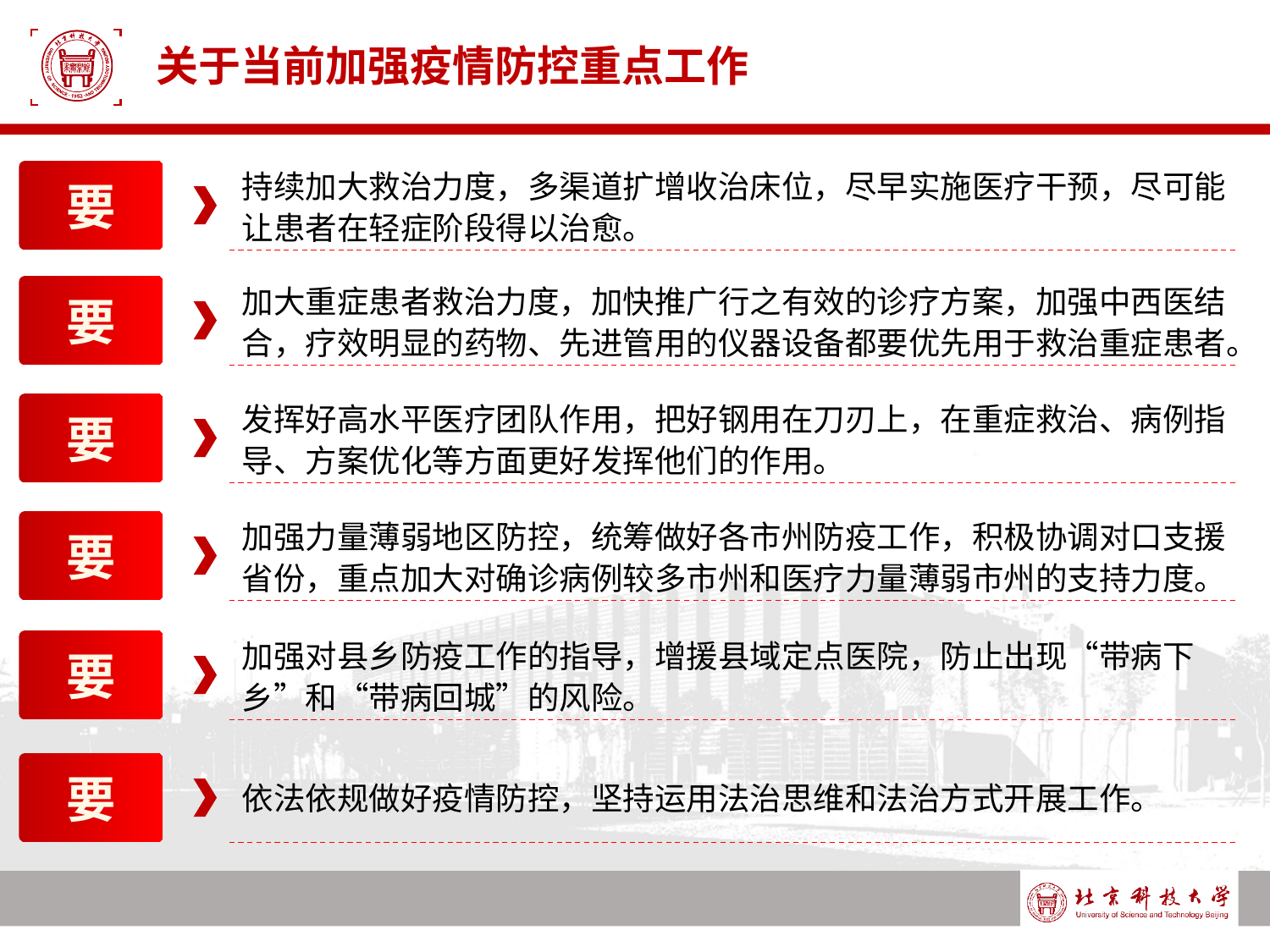

# 关于当前加强疫情防控重点工作
持续加大救治力度，多渠道扩增收治床位，尽早实施医疗干预，尽可能让患者在轻症阶段得以治愈。
要

加大重症患者救治力度，加快推广行之有效的诊疗方案，加强中西医结合，疗效明显的药物、先进管用的仪器设备都要优先用于救治重症患者。
要

发挥好高水平医疗团队作用，把好钢用在刀刃上，在重症救治、病例指导、方案优化等方面更好发挥他们的作用。
要

加强力量薄弱地区防控，统筹做好各市州防疫工作，积极协调对口支援省份，重点加大对确诊病例较多市州和医疗力量薄弱市州的支持力度。
要

加强对县乡防疫工作的指导，增援县域定点医院，防止出现“带病下乡”和“带病回城”的风险。
要

要
依法依规做好疫情防控，坚持运用法治思维和法治方式开展工作。